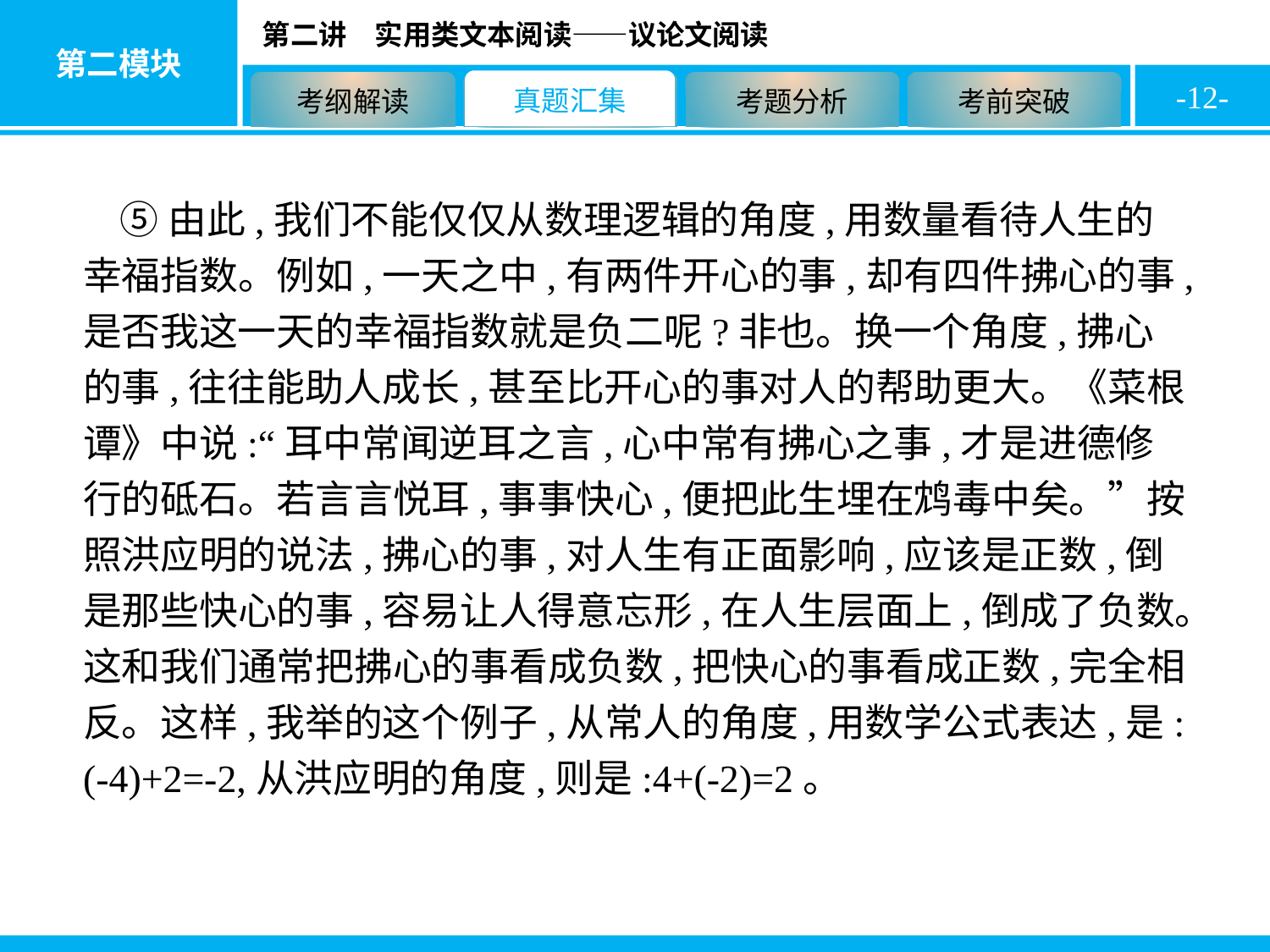

-12-
⑤由此,我们不能仅仅从数理逻辑的角度,用数量看待人生的幸福指数。例如,一天之中,有两件开心的事,却有四件拂心的事,是否我这一天的幸福指数就是负二呢?非也。换一个角度,拂心的事,往往能助人成长,甚至比开心的事对人的帮助更大。《菜根谭》中说:“耳中常闻逆耳之言,心中常有拂心之事,才是进德修行的砥石。若言言悦耳,事事快心,便把此生埋在鸩毒中矣。”按照洪应明的说法,拂心的事,对人生有正面影响,应该是正数,倒是那些快心的事,容易让人得意忘形,在人生层面上,倒成了负数。这和我们通常把拂心的事看成负数,把快心的事看成正数,完全相反。这样,我举的这个例子,从常人的角度,用数学公式表达,是:(-4)+2=-2,从洪应明的角度,则是:4+(-2)=2。